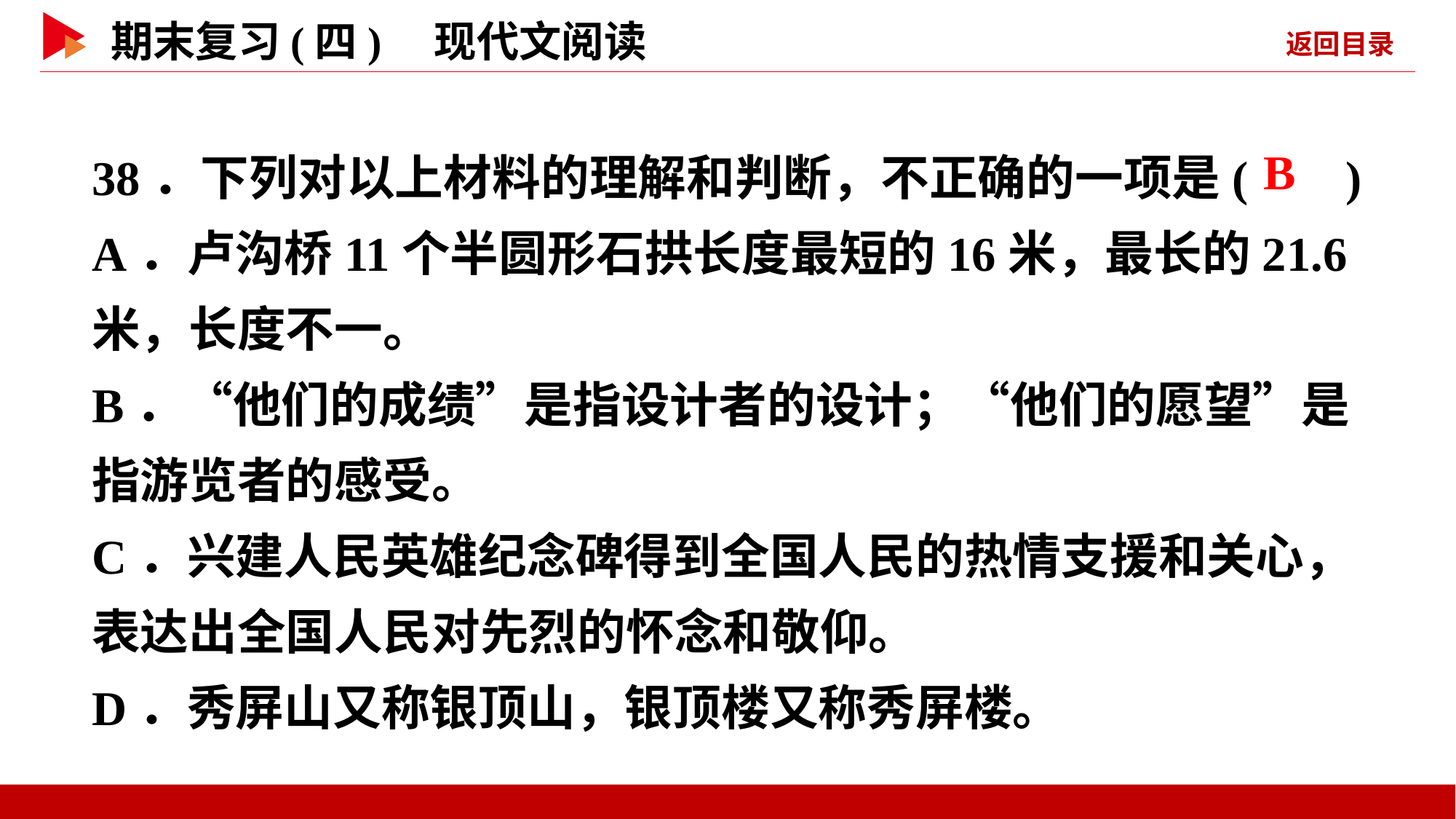

38．下列对以上材料的理解和判断，不正确的一项是(        )
A．卢沟桥11个半圆形石拱长度最短的16米，最长的21.6米，长度不一。
B．“他们的成绩”是指设计者的设计；“他们的愿望”是指游览者的感受。
C．兴建人民英雄纪念碑得到全国人民的热情支援和关心，表达出全国人民对先烈的怀念和敬仰。
D．秀屏山又称银顶山，银顶楼又称秀屏楼。
   B